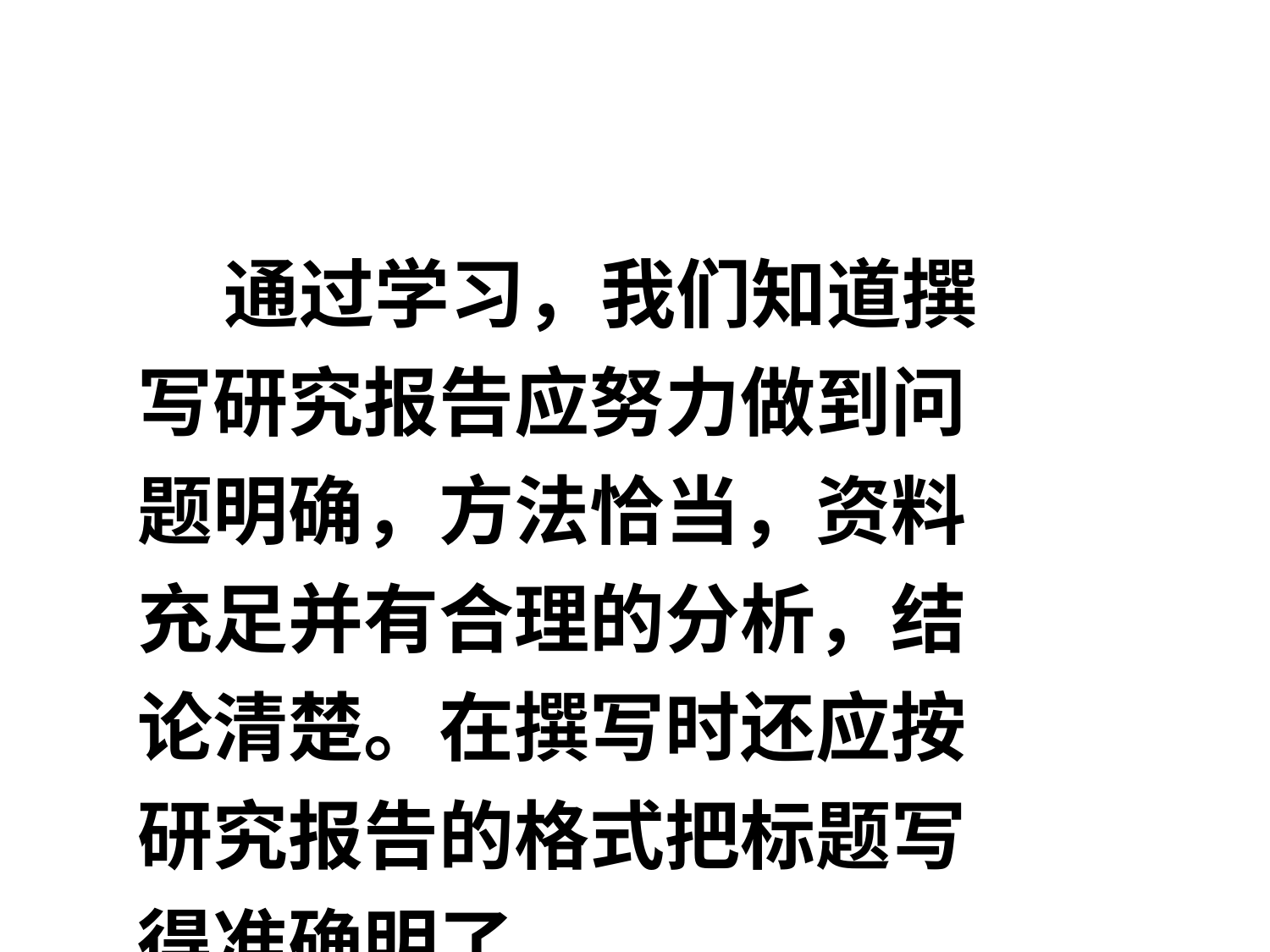

通过学习，我们知道撰写研究报告应努力做到问题明确，方法恰当，资料充足并有合理的分析，结论清楚。在撰写时还应按研究报告的格式把标题写得准确明了。